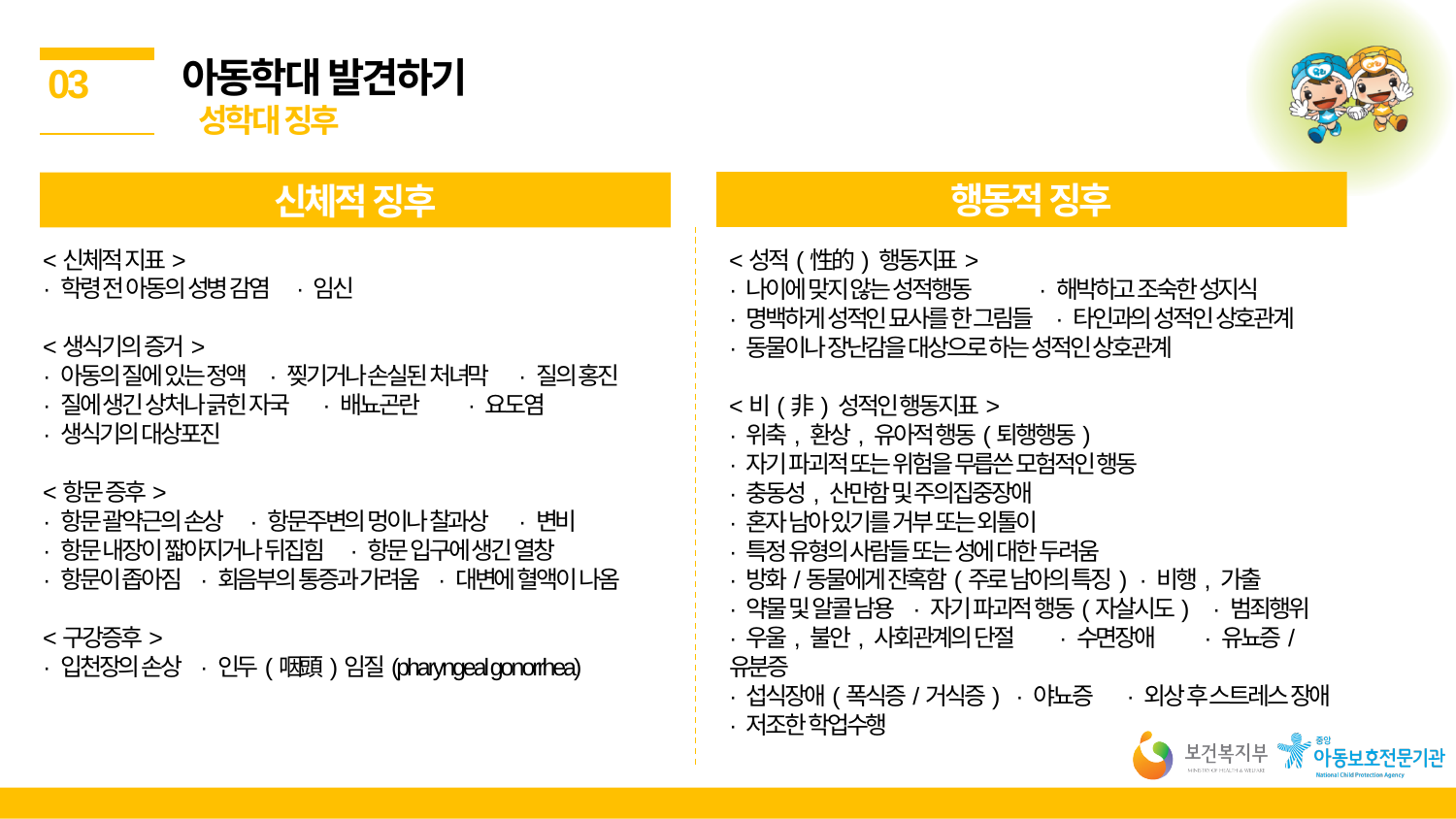

아동학대 발견하기
 성학대 징후
03
행동적 징후
신체적 징후
<신체적 지표>
· 학령 전 아동의 성병 감염     · 임신

<생식기의 증거>
· 아동의 질에 있는 정액    · 찢기거나 손실된 처녀막      · 질의 홍진
· 질에 생긴 상처나 긁힌 자국       · 배뇨곤란           · 요도염
· 생식기의 대상포진

<항문 증후>
· 항문 괄약근의 손상     · 항문주변의 멍이나 찰과상      · 변비
· 항문 내장이 짧아지거나 뒤집힘     · 항문 입구에 생긴 열창
· 항문이 좁아짐   · 회음부의 통증과 가려움   · 대변에 혈액이 나옴

<구강증후>
· 입천장의 손상   · 인두(咽頭)임질(pharyngeal gonorrhea)
<성적(性的) 행동지표>
· 나이에 맞지 않는 성적행동                · 해박하고 조숙한 성지식
· 명백하게 성적인 묘사를 한 그림들    · 타인과의 성적인 상호관계
· 동물이나 장난감을 대상으로 하는 성적인 상호관계

<비(非) 성적인 행동지표>
· 위축, 환상, 유아적 행동(퇴행행동)
· 자기 파괴적 또는 위험을 무릅쓴 모험적인 행동
· 충동성, 산만함 및 주의집중장애
· 혼자 남아 있기를 거부 또는 외톨이
· 특정 유형의 사람들 또는 성에 대한 두려움
· 방화/동물에게 잔혹함(주로 남아의 특징)    · 비행, 가출
· 약물 및 알콜 남용   · 자기 파괴적 행동(자살시도)       · 범죄행위
· 우울, 불안, 사회관계의 단절          · 수면장애           · 유뇨증/유분증
· 섭식장애(폭식증/거식증)     · 야뇨증       · 외상 후 스트레스 장애
· 저조한 학업수행